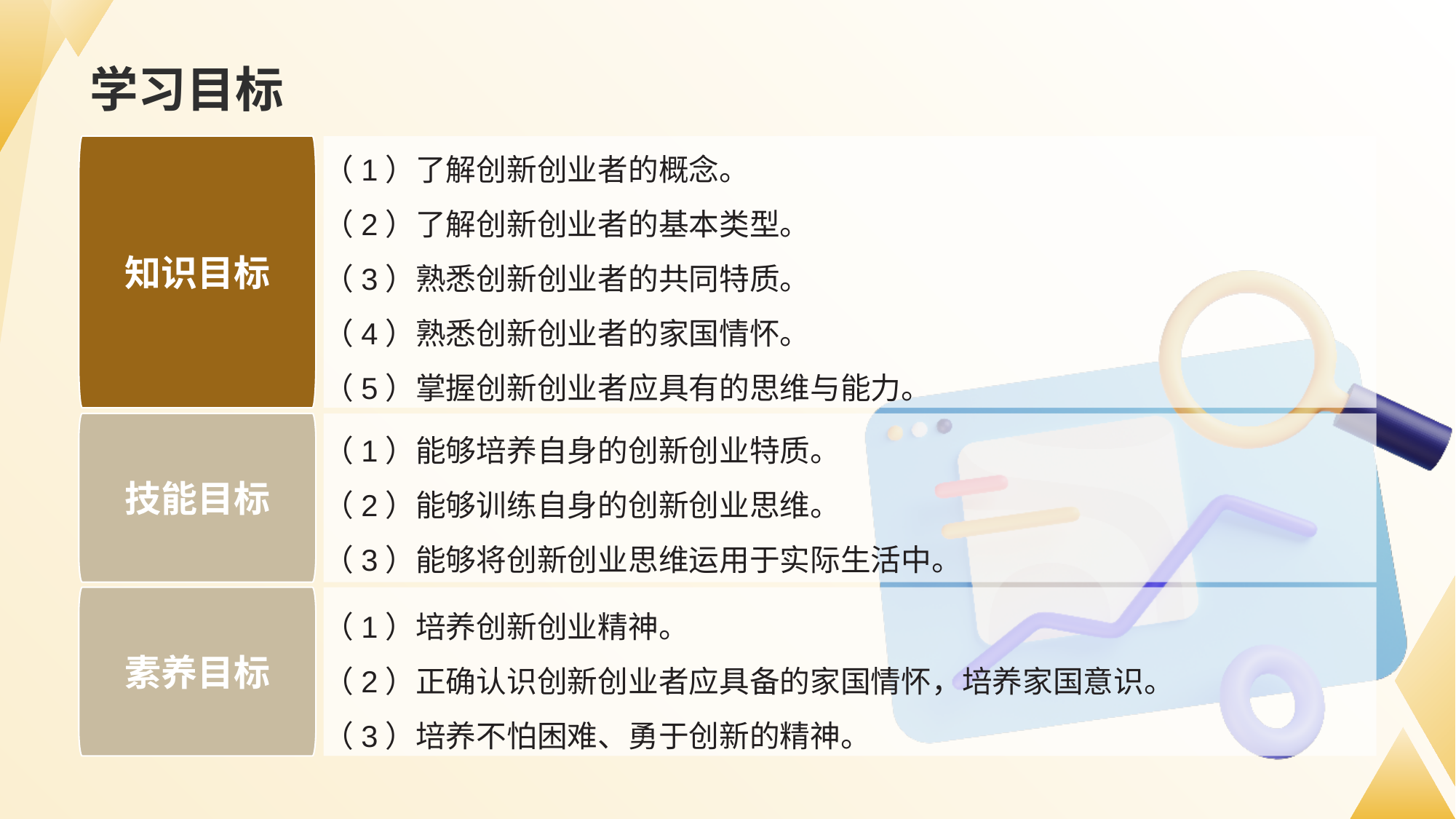

# 学习目标
（1）了解创新创业者的概念。
（2）了解创新创业者的基本类型。
（3）熟悉创新创业者的共同特质。
（4）熟悉创新创业者的家国情怀。
（5）掌握创新创业者应具有的思维与能力。
知识目标
技能目标
素养目标
（1）能够培养自身的创新创业特质。
（2）能够训练自身的创新创业思维。
（3）能够将创新创业思维运用于实际生活中。
（1）培养创新创业精神。
（2）正确认识创新创业者应具备的家国情怀，培养家国意识。
（3）培养不怕困难、勇于创新的精神。